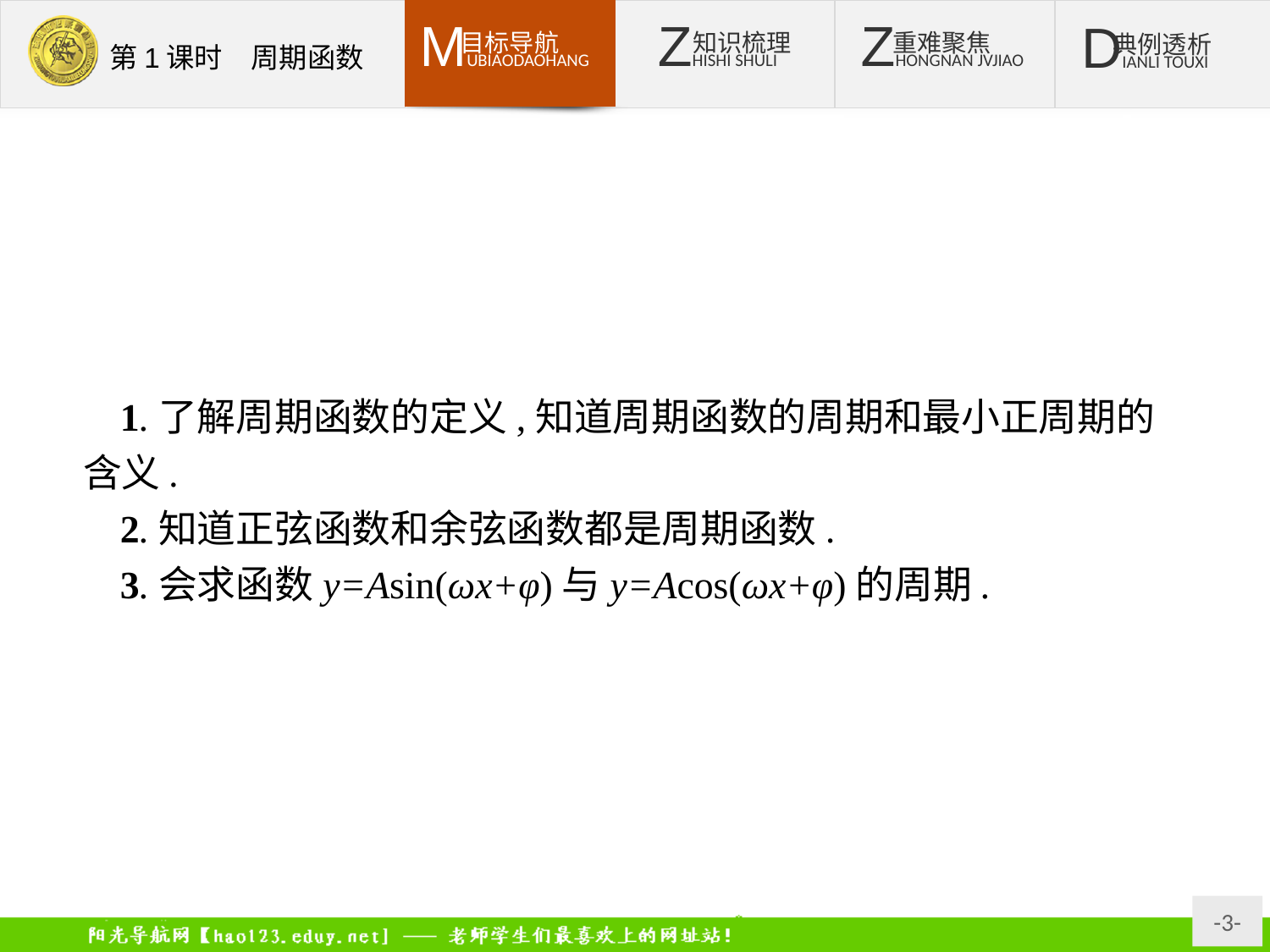

1.了解周期函数的定义,知道周期函数的周期和最小正周期的含义.
2.知道正弦函数和余弦函数都是周期函数.
3.会求函数y=Asin(ωx+φ)与y=Acos(ωx+φ)的周期.